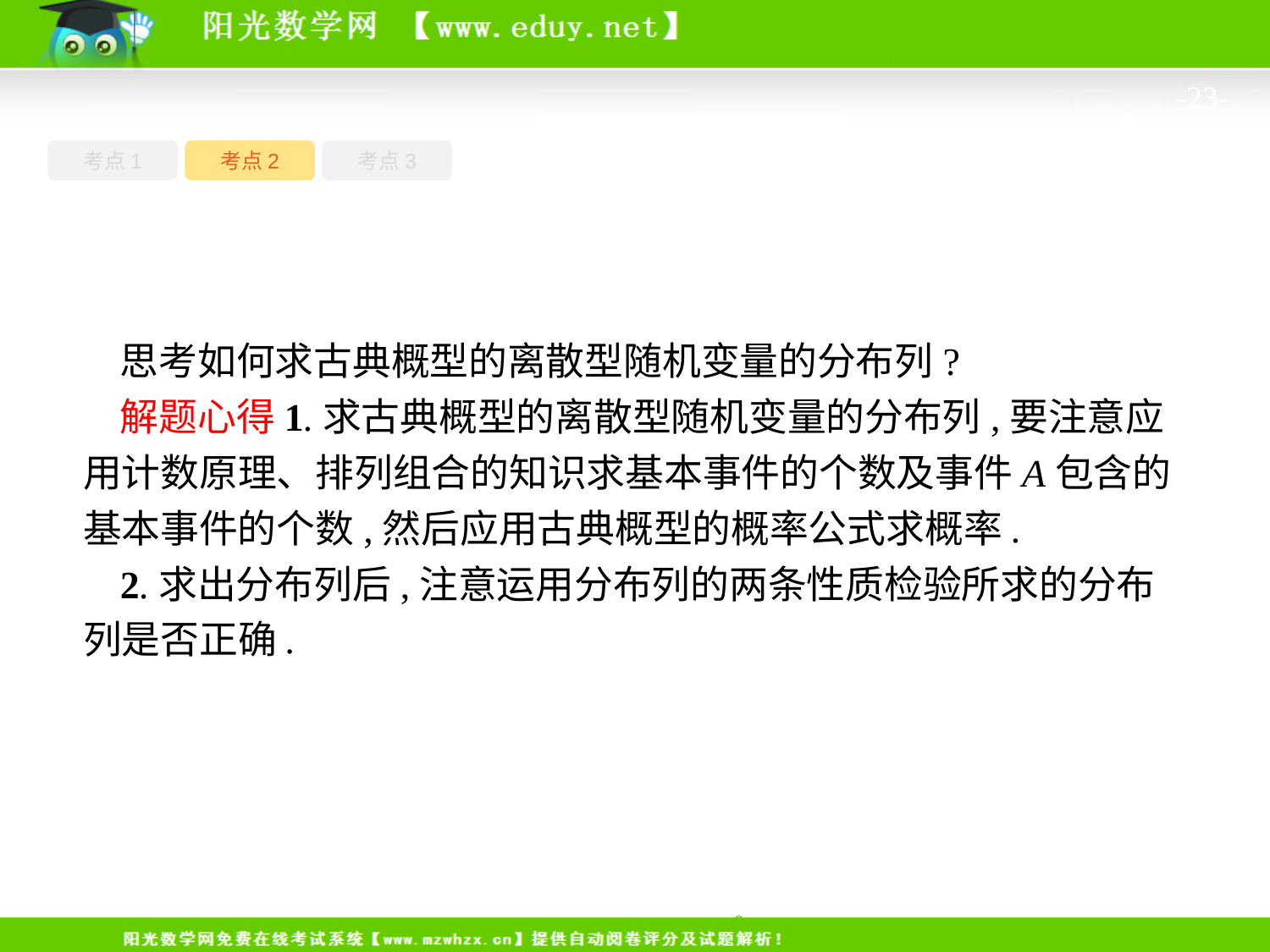

-23-
考点1
考点3
考点2
思考如何求古典概型的离散型随机变量的分布列?
解题心得1.求古典概型的离散型随机变量的分布列,要注意应用计数原理、排列组合的知识求基本事件的个数及事件A包含的基本事件的个数,然后应用古典概型的概率公式求概率.
2.求出分布列后,注意运用分布列的两条性质检验所求的分布列是否正确.